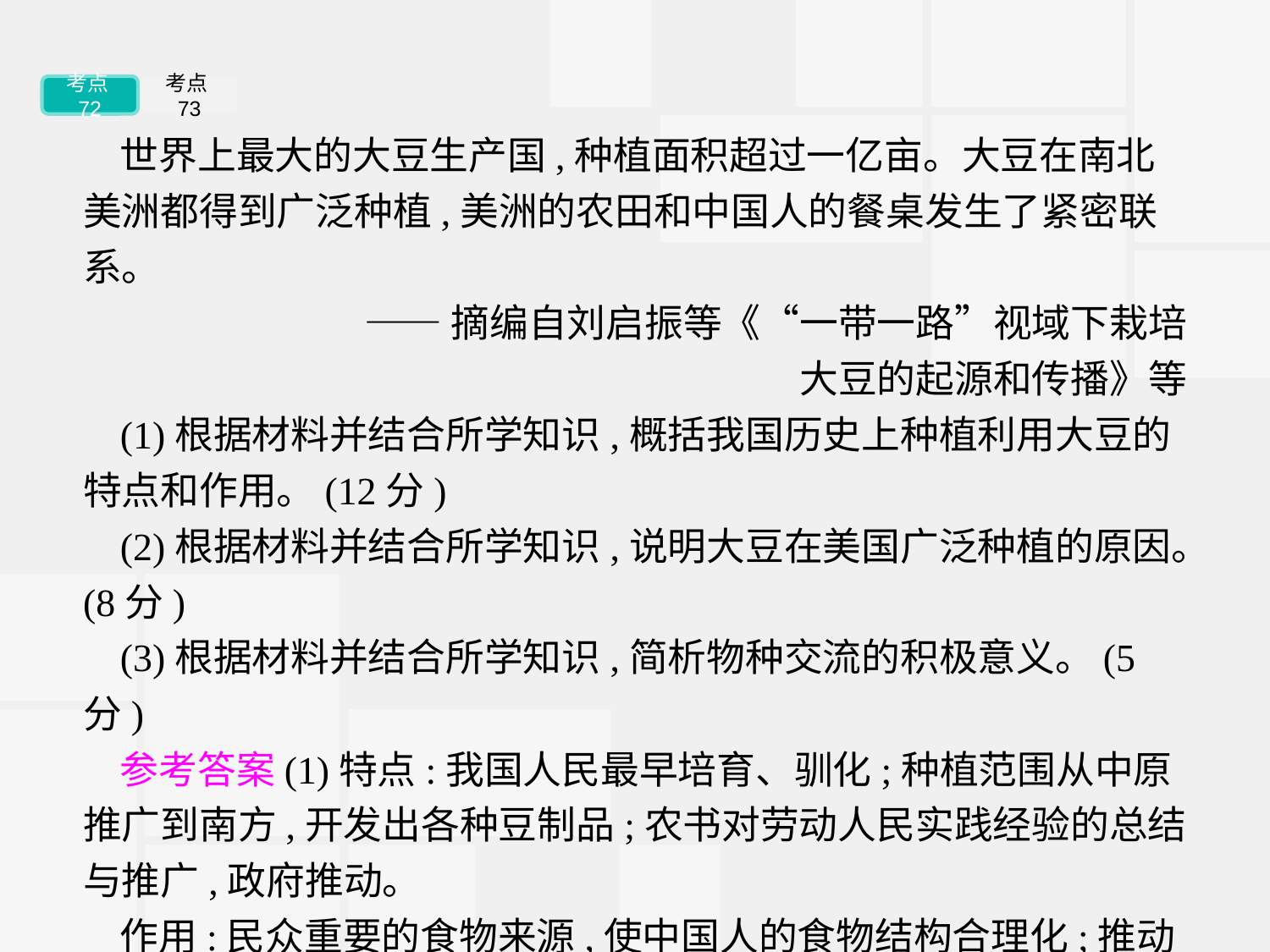

考点72
考点73
世界上最大的大豆生产国,种植面积超过一亿亩。大豆在南北美洲都得到广泛种植,美洲的农田和中国人的餐桌发生了紧密联系。
——摘编自刘启振等《“一带一路”视域下栽培
大豆的起源和传播》等
(1)根据材料并结合所学知识,概括我国历史上种植利用大豆的特点和作用。(12分)
(2)根据材料并结合所学知识,说明大豆在美国广泛种植的原因。(8分)
(3)根据材料并结合所学知识,简析物种交流的积极意义。(5分)
参考答案(1)特点:我国人民最早培育、驯化;种植范围从中原推广到南方,开发出各种豆制品;农书对劳动人民实践经验的总结与推广,政府推动。
作用:民众重要的食物来源,使中国人的食物结构合理化;推动了中国农业的发展,备荒物资。